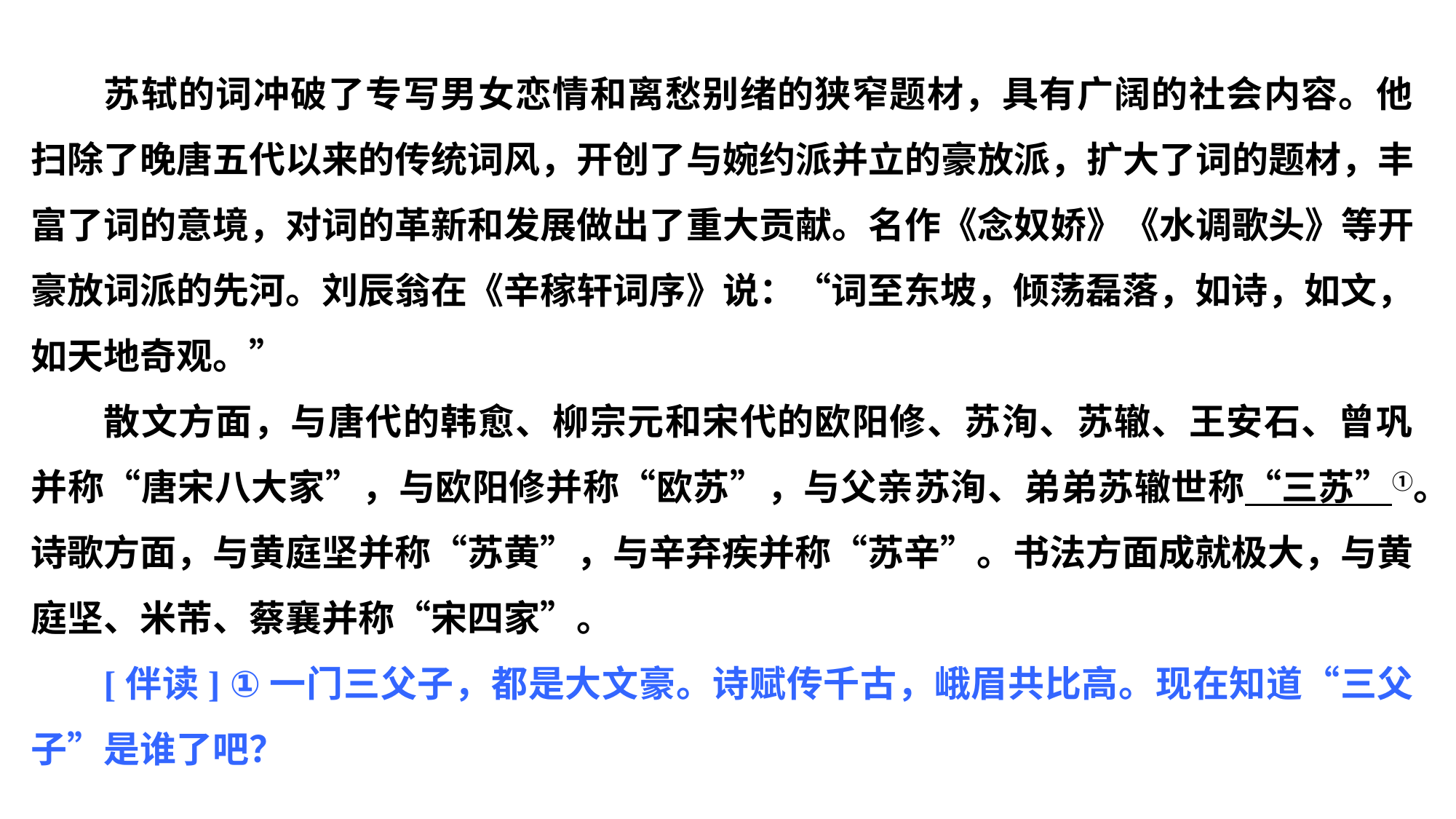

苏轼的词冲破了专写男女恋情和离愁别绪的狭窄题材，具有广阔的社会内容。他扫除了晚唐五代以来的传统词风，开创了与婉约派并立的豪放派，扩大了词的题材，丰富了词的意境，对词的革新和发展做出了重大贡献。名作《念奴娇》《水调歌头》等开豪放词派的先河。刘辰翁在《辛稼轩词序》说：“词至东坡，倾荡磊落，如诗，如文，如天地奇观。”
散文方面，与唐代的韩愈、柳宗元和宋代的欧阳修、苏洵、苏辙、王安石、曾巩并称“唐宋八大家”，与欧阳修并称“欧苏”，与父亲苏洵、弟弟苏辙世称“三苏”①。诗歌方面，与黄庭坚并称“苏黄”，与辛弃疾并称“苏辛”。书法方面成就极大，与黄庭坚、米芾、蔡襄并称“宋四家”。
[伴读] ①一门三父子，都是大文豪。诗赋传千古，峨眉共比高。现在知道“三父子”是谁了吧？